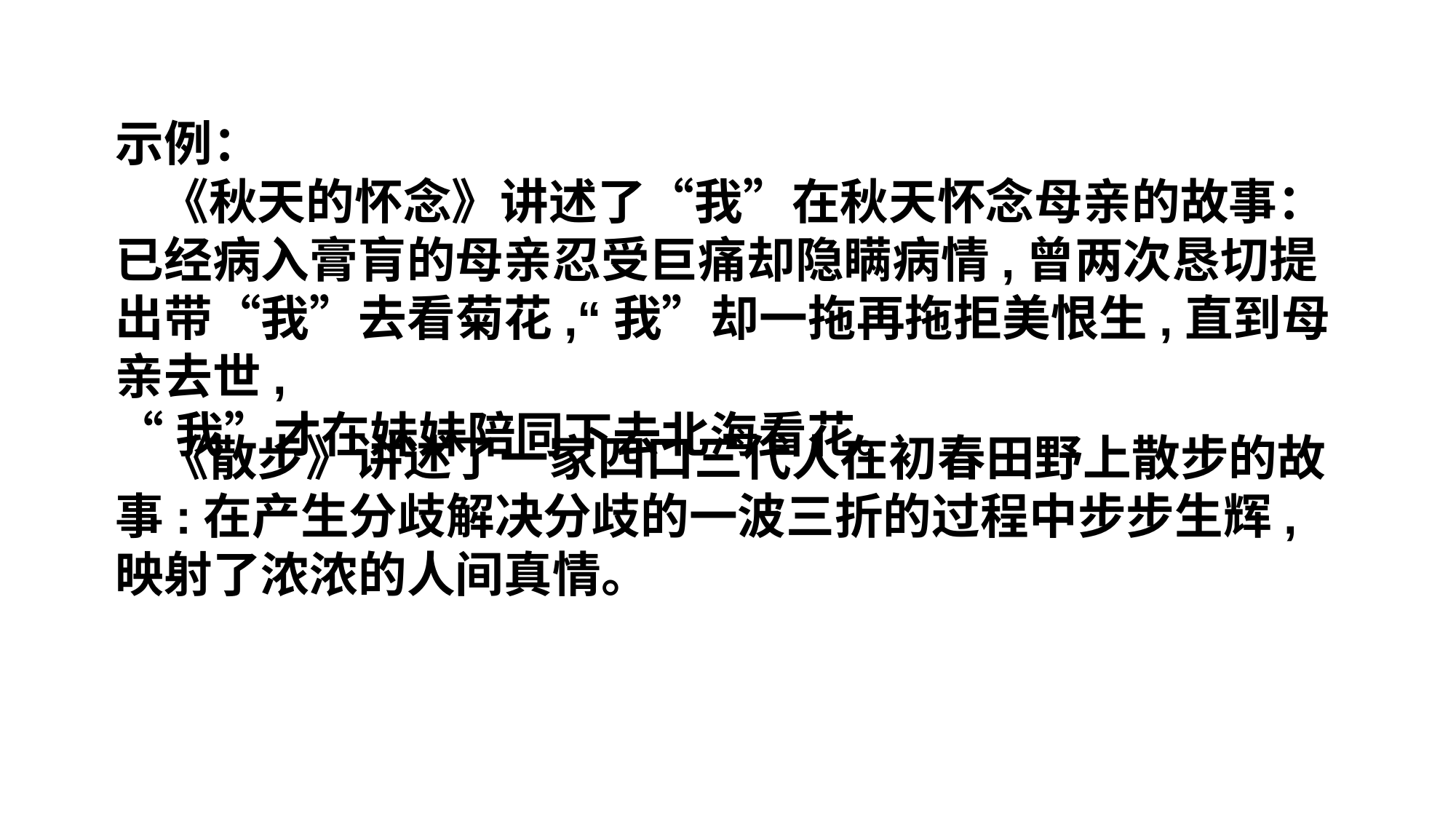

示例：
   《秋天的怀念》讲述了“我”在秋天怀念母亲的故事：已经病入膏肓的母亲忍受巨痛却隐瞒病情,曾两次恳切提出带“我”去看菊花,“我”却一拖再拖拒美恨生,直到母亲去世,
“我”才在妹妹陪同下去北海看花。
   《散步》讲述了一家四口三代人在初春田野上散步的故事:在产生分歧解决分歧的一波三折的过程中步步生辉,映射了浓浓的人间真情。